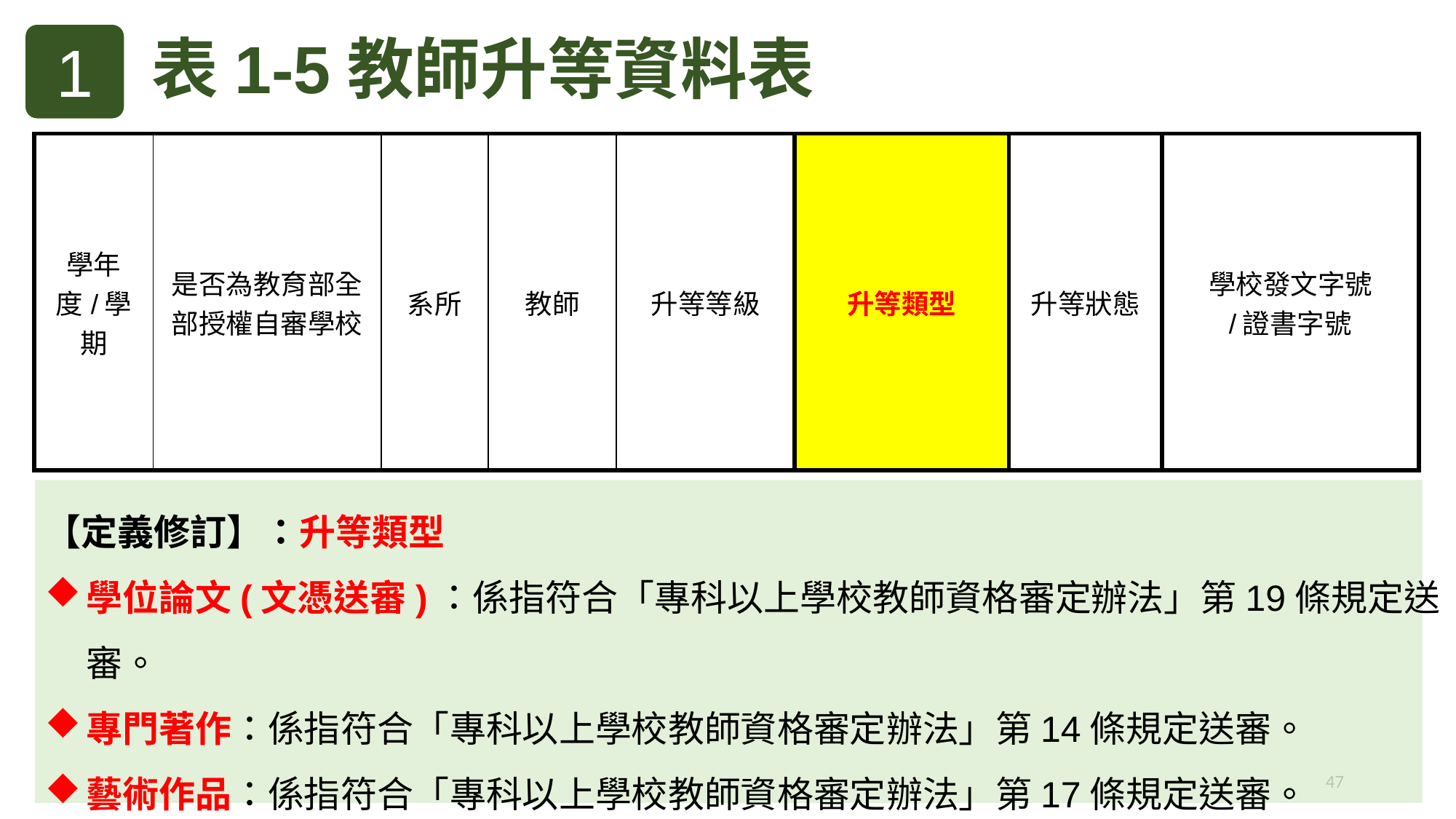

1

表1-5教師升等資料表
| 學年度/學期 | 是否為教育部全部授權自審學校 | 系所 | 教師 | 升等等級 | 升等類型 | 升等狀態 | 學校發文字號 /證書字號 |
| --- | --- | --- | --- | --- | --- | --- | --- |

【定義修訂】：升等類型
學位論文(文憑送審)：係指符合「專科以上學校教師資格審定辦法」第19條規定送審。
專門著作：係指符合「專科以上學校教師資格審定辦法」第14條規定送審。
藝術作品：係指符合「專科以上學校教師資格審定辦法」第17條規定送審。
    【107年03月因應「大專院校校務資訊公開平台」需求修改選項】

47